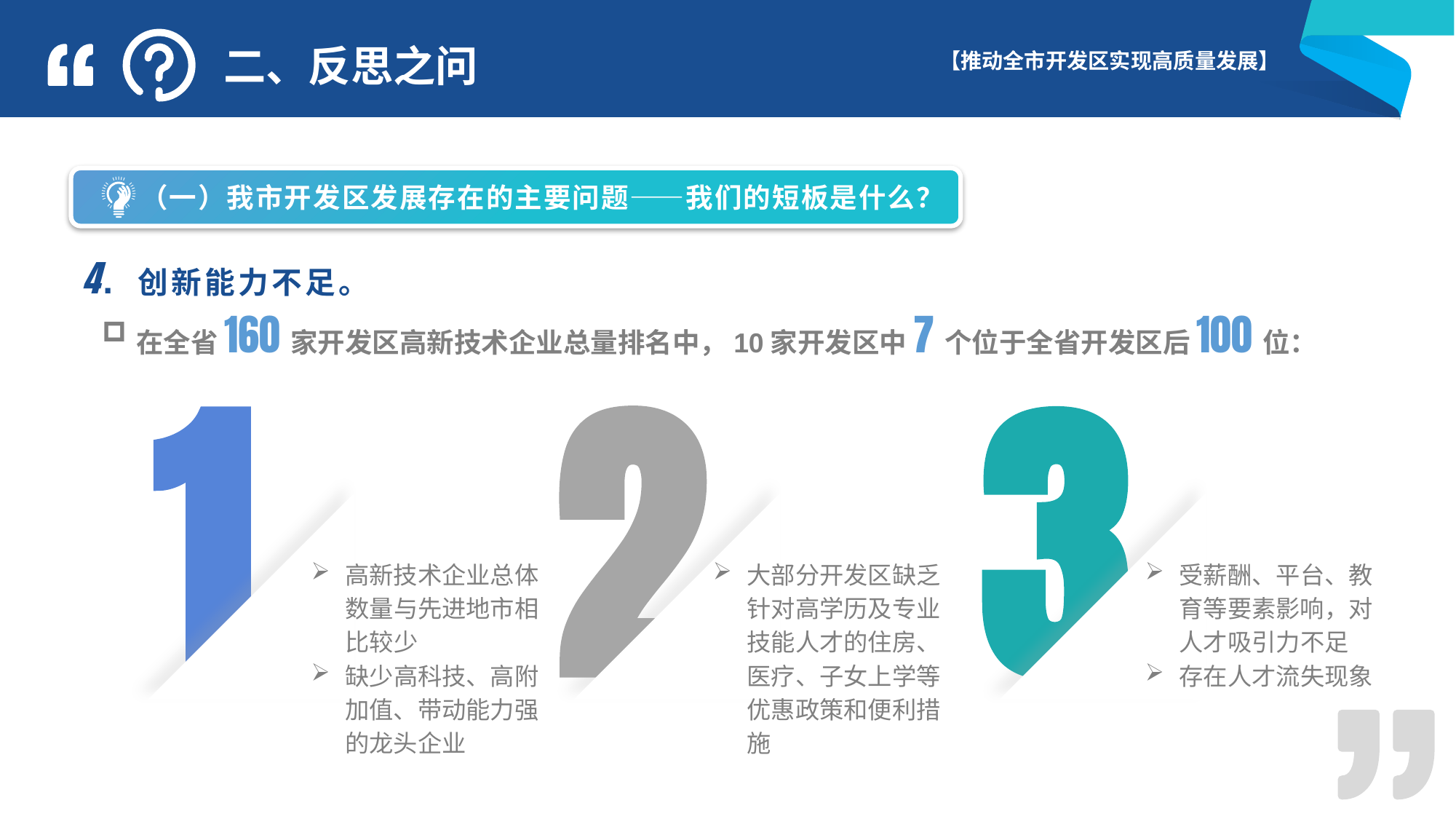

二、反思之问
      （一）我市开发区发展存在的主要问题——我们的短板是什么？

4. 创新能力不足。
在全省160家开发区高新技术企业总量排名中，10家开发区中7个位于全省开发区后100位：
1

2

3

高新技术企业319家
高新技术企业总体数量与先进地市相比较少
缺少高科技、高附加值、带动能力强的龙头企业
大部分开发区缺乏针对高学历及专业技能人才的住房、医疗、子女上学等优惠政策和便利措施
受薪酬、平台、教育等要素影响，对人才吸引力不足
存在人才流失现象